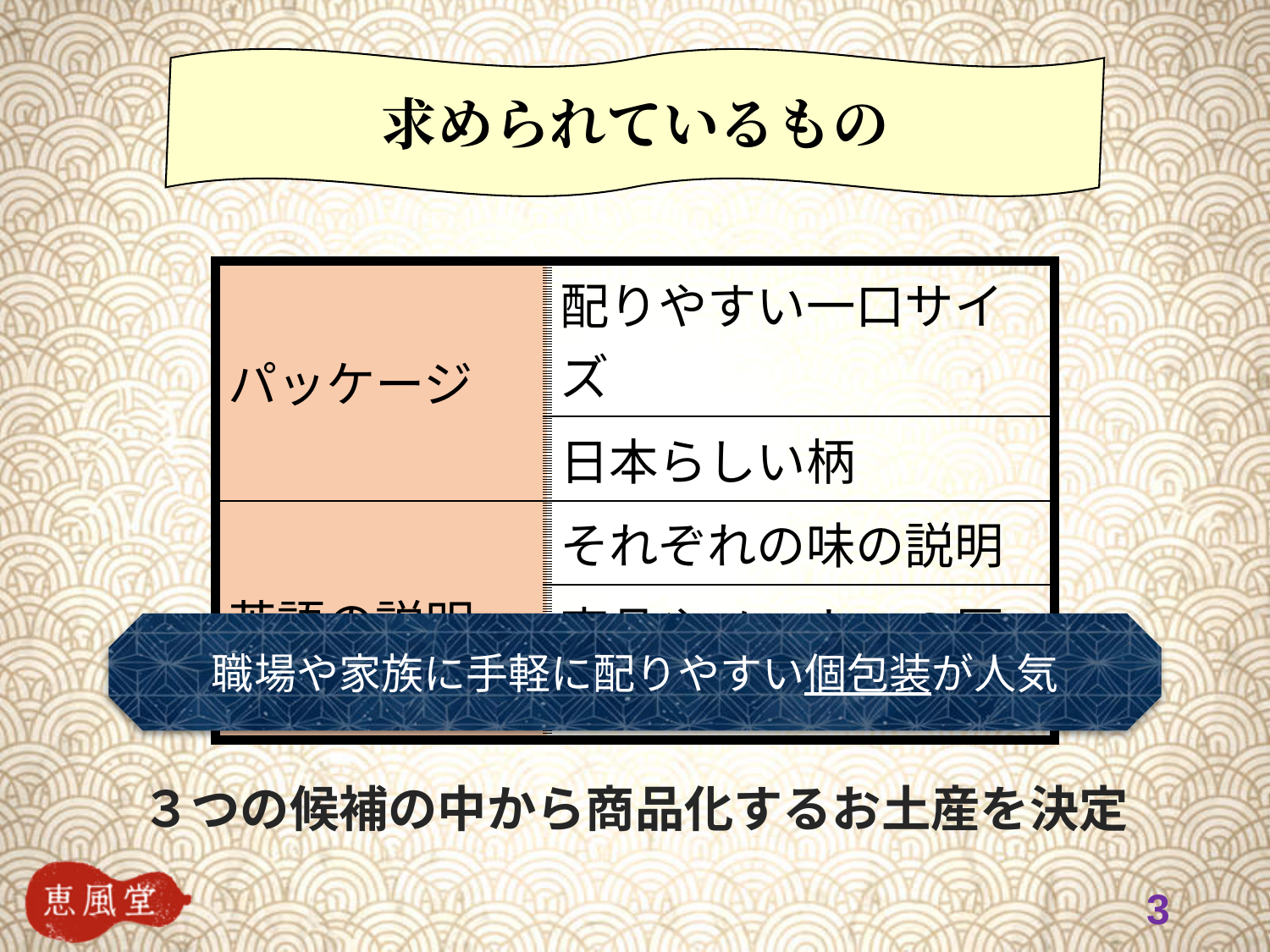

求められているもの
| パッケージ | 配りやすい一口サイズ |
| --- | --- |
|  | 日本らしい柄 |
| 英語の説明 | それぞれの味の説明 |
|  | 商品やメーカーの歴史 |
職場や家族に手軽に配りやすい個包装が人気
３つの候補の中から商品化するお土産を決定
3